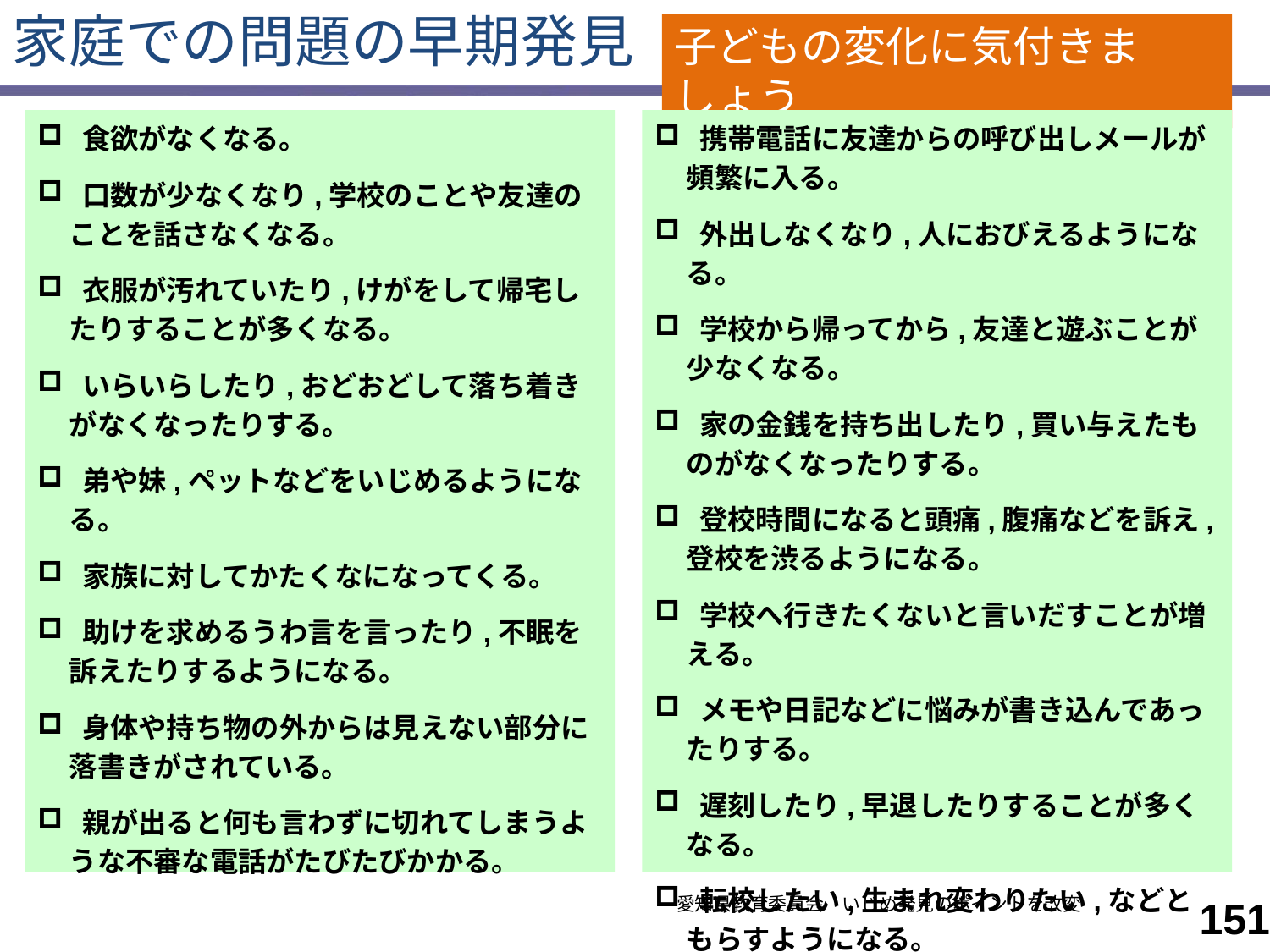

家庭での問題の早期発見
子どもの変化に気付きましょう
 携帯電話に友達からの呼び出しメールが頻繁に入る。
 外出しなくなり,人におびえるようになる。
 学校から帰ってから,友達と遊ぶことが少なくなる。
 家の金銭を持ち出したり,買い与えたものがなくなったりする。
 登校時間になると頭痛,腹痛などを訴え,登校を渋るようになる。
 学校へ行きたくないと言いだすことが増える。
 メモや日記などに悩みが書き込んであったりする。
 遅刻したり,早退したりすることが多くなる。
 転校したい,生まれ変わりたい,などともらすようになる。
 食欲がなくなる。
 口数が少なくなり,学校のことや友達のことを話さなくなる。
 衣服が汚れていたり,けがをして帰宅したりすることが多くなる。
 いらいらしたり,おどおどして落ち着きがなくなったりする。
 弟や妹,ペットなどをいじめるようになる。
 家族に対してかたくなになってくる。
 助けを求めるうわ言を言ったり,不眠を訴えたりするようになる。
 身体や持ち物の外からは見えない部分に落書きがされている。
 親が出ると何も言わずに切れてしまうような不審な電話がたびたびかかる。
愛知県教育委員会　いじめ発見のポイントを改変
151